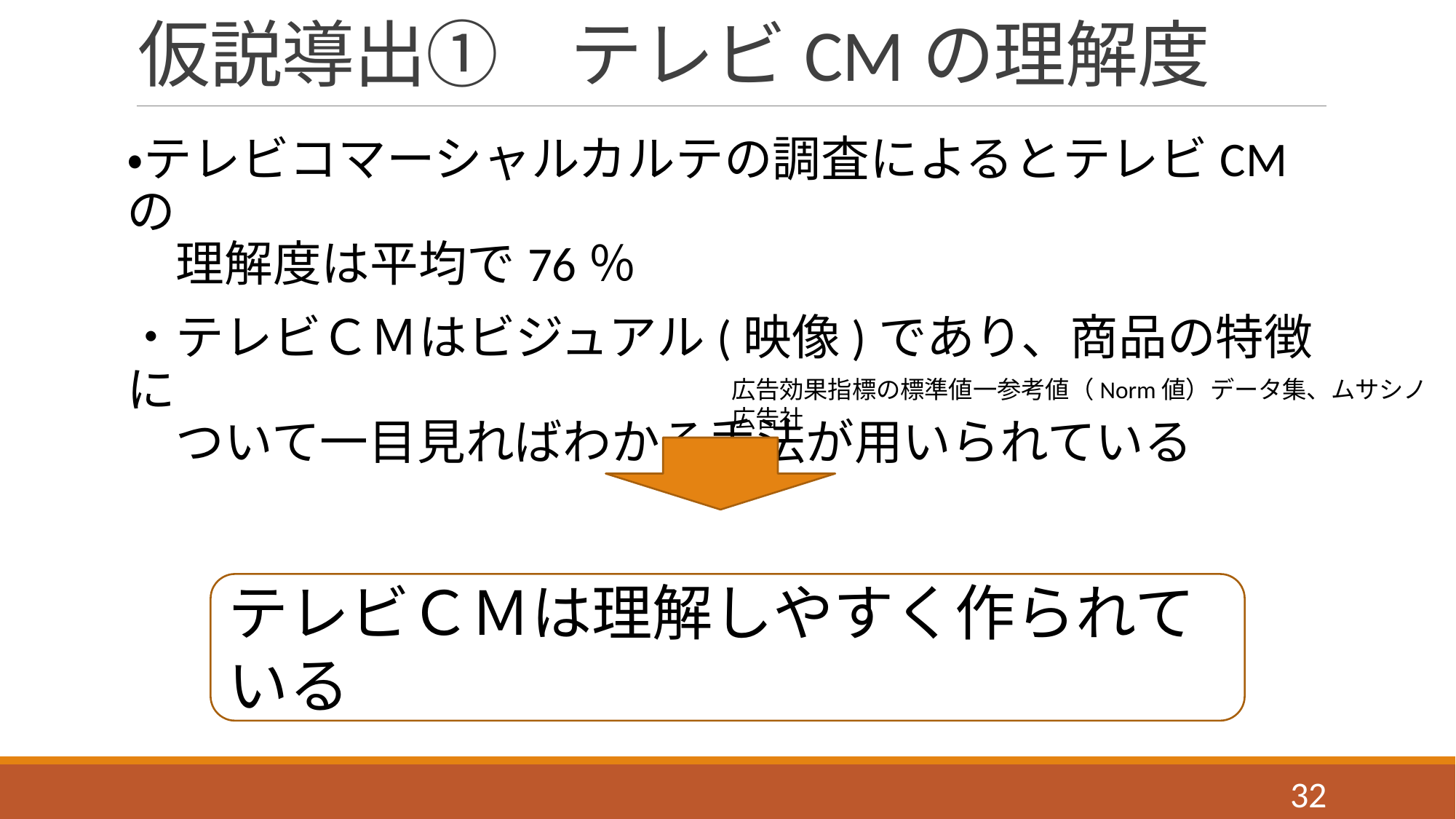

# 仮説導出①　テレビCMの理解度
・テレビコマーシャルカルテの調査によるとテレビCMの
　理解度は平均で76％
・テレビＣＭはビジュアル(映像)であり、商品の特徴に
　ついて一目見ればわかる手法が用いられている

広告効果指標の標準値一参考値（Norm値）データ集、ムサシノ広告社

テレビＣＭは理解しやすく作られている
32